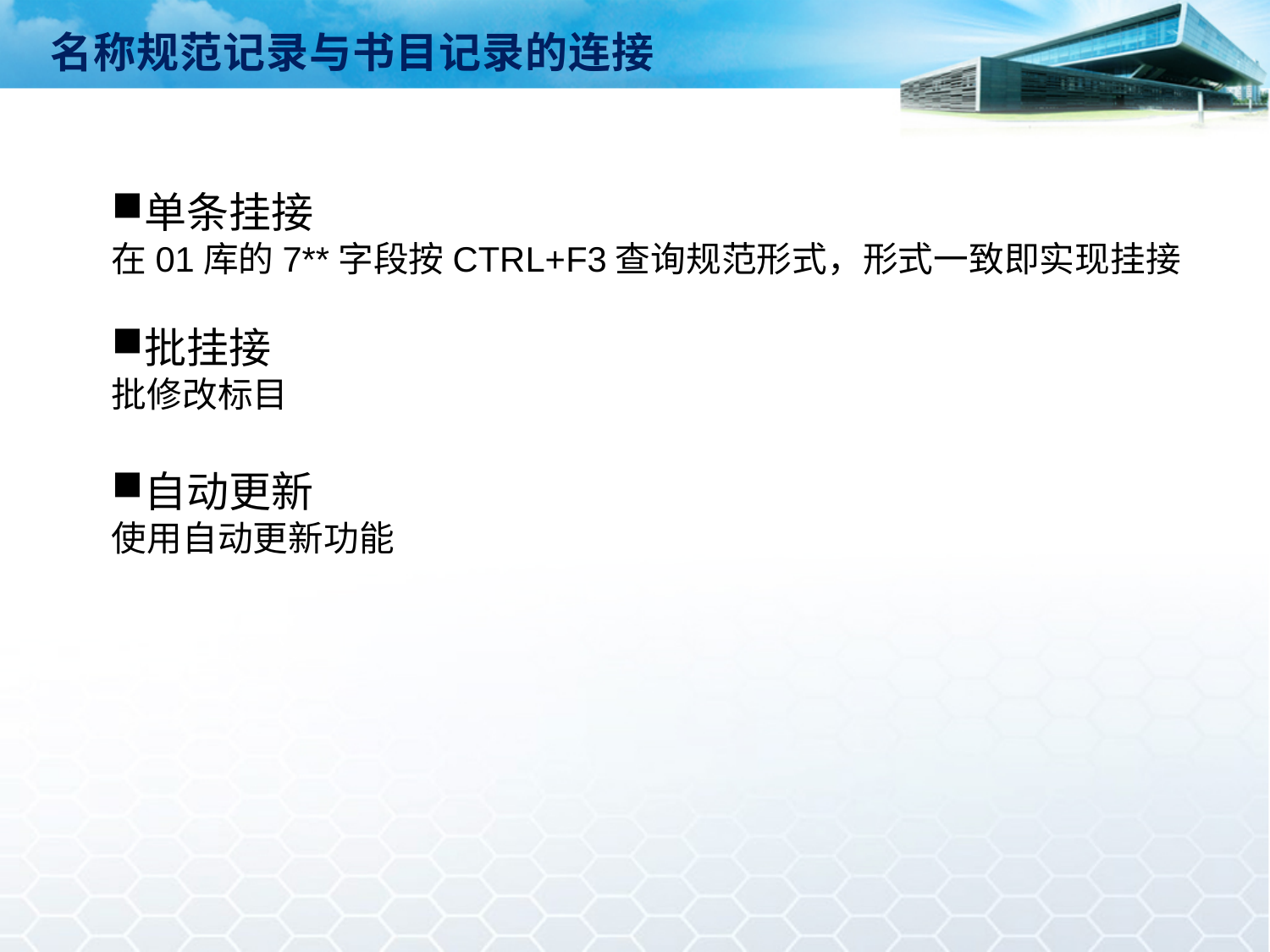

名称规范记录与书目记录的连接

单条挂接
在01库的7**字段按CTRL+F3查询规范形式，形式一致即实现挂接

批挂接
批修改标目

自动更新
使用自动更新功能